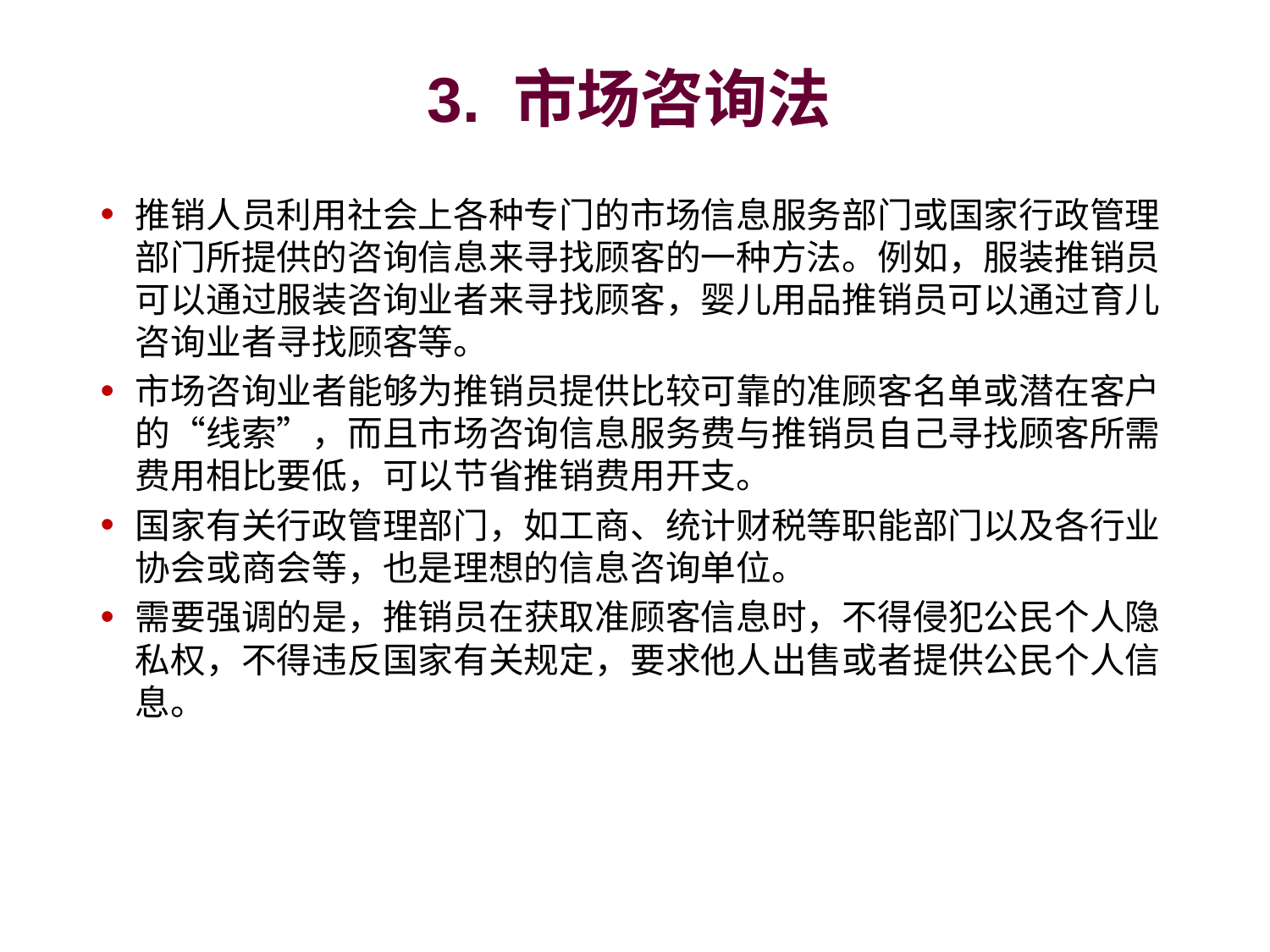

# 3. 市场咨询法
推销人员利用社会上各种专门的市场信息服务部门或国家行政管理部门所提供的咨询信息来寻找顾客的一种方法。例如，服装推销员可以通过服装咨询业者来寻找顾客，婴儿用品推销员可以通过育儿咨询业者寻找顾客等。
市场咨询业者能够为推销员提供比较可靠的准顾客名单或潜在客户的“线索”，而且市场咨询信息服务费与推销员自己寻找顾客所需费用相比要低，可以节省推销费用开支。
国家有关行政管理部门，如工商、统计财税等职能部门以及各行业协会或商会等，也是理想的信息咨询单位。
需要强调的是，推销员在获取准顾客信息时，不得侵犯公民个人隐私权，不得违反国家有关规定，要求他人出售或者提供公民个人信息。